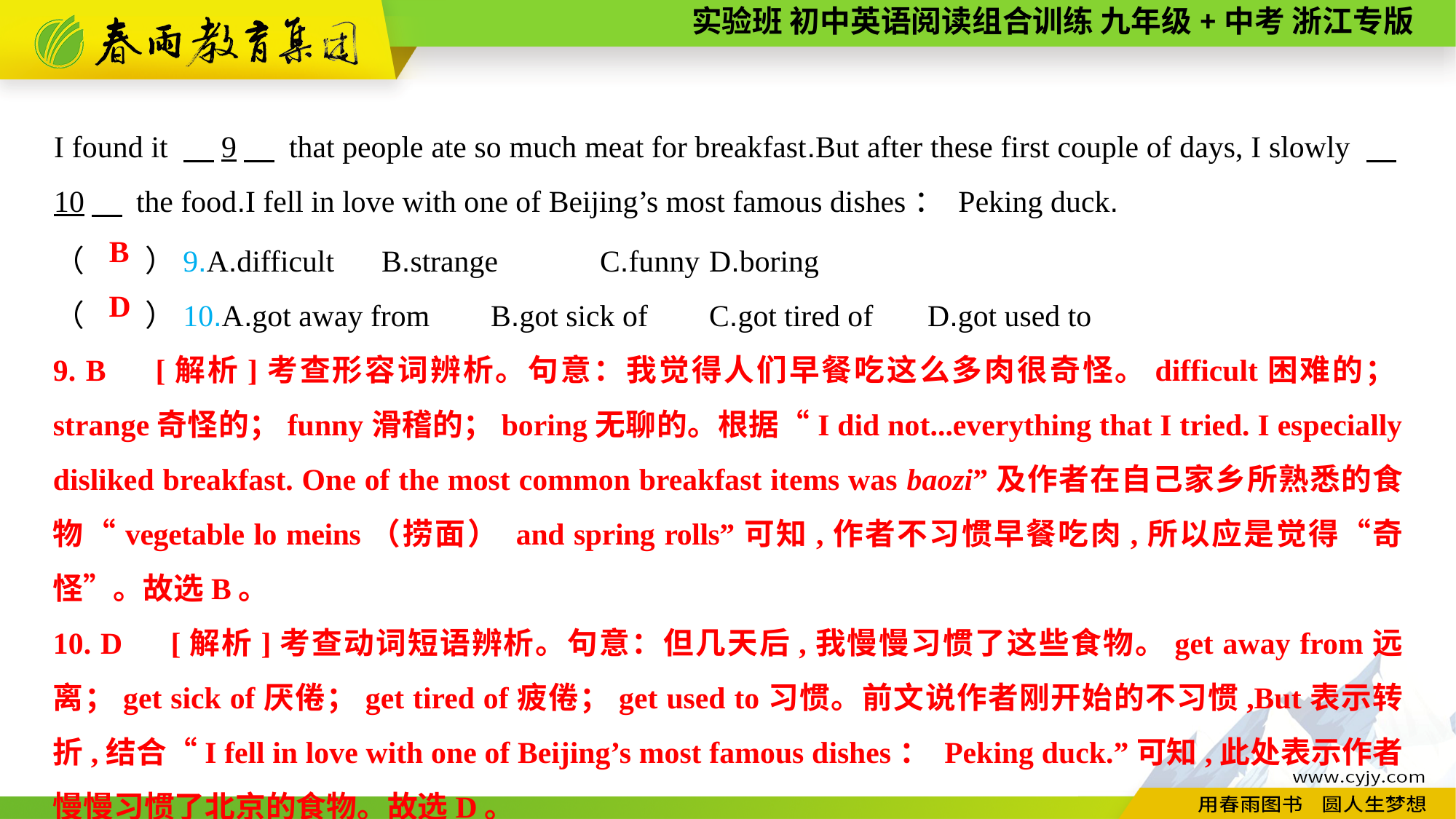

I found it 　9　 that people ate so much meat for breakfast.But after these first couple of days, I slowly 　10　 the food.I fell in love with one of Beijing’s most famous dishes： Peking duck.
（　　）9.A.difficult	B.strange	C.funny	D.boring
（　　）10.A.got away from	B.got sick of	C.got tired of	D.got used to
B
D
9. B　[解析]考查形容词辨析。句意：我觉得人们早餐吃这么多肉很奇怪。difficult困难的；strange奇怪的；funny滑稽的；boring无聊的。根据“I did not...everything that I tried. I especially disliked breakfast. One of the most common breakfast items was baozi”及作者在自己家乡所熟悉的食物“vegetable lo meins（捞面） and spring rolls”可知,作者不习惯早餐吃肉,所以应是觉得“奇怪”。故选B。
10. D　[解析]考查动词短语辨析。句意：但几天后,我慢慢习惯了这些食物。get away from远离；get sick of厌倦；get tired of疲倦；get used to习惯。前文说作者刚开始的不习惯,But表示转折,结合“I fell in love with one of Beijing’s most famous dishes： Peking duck.”可知,此处表示作者慢慢习惯了北京的食物。故选D。